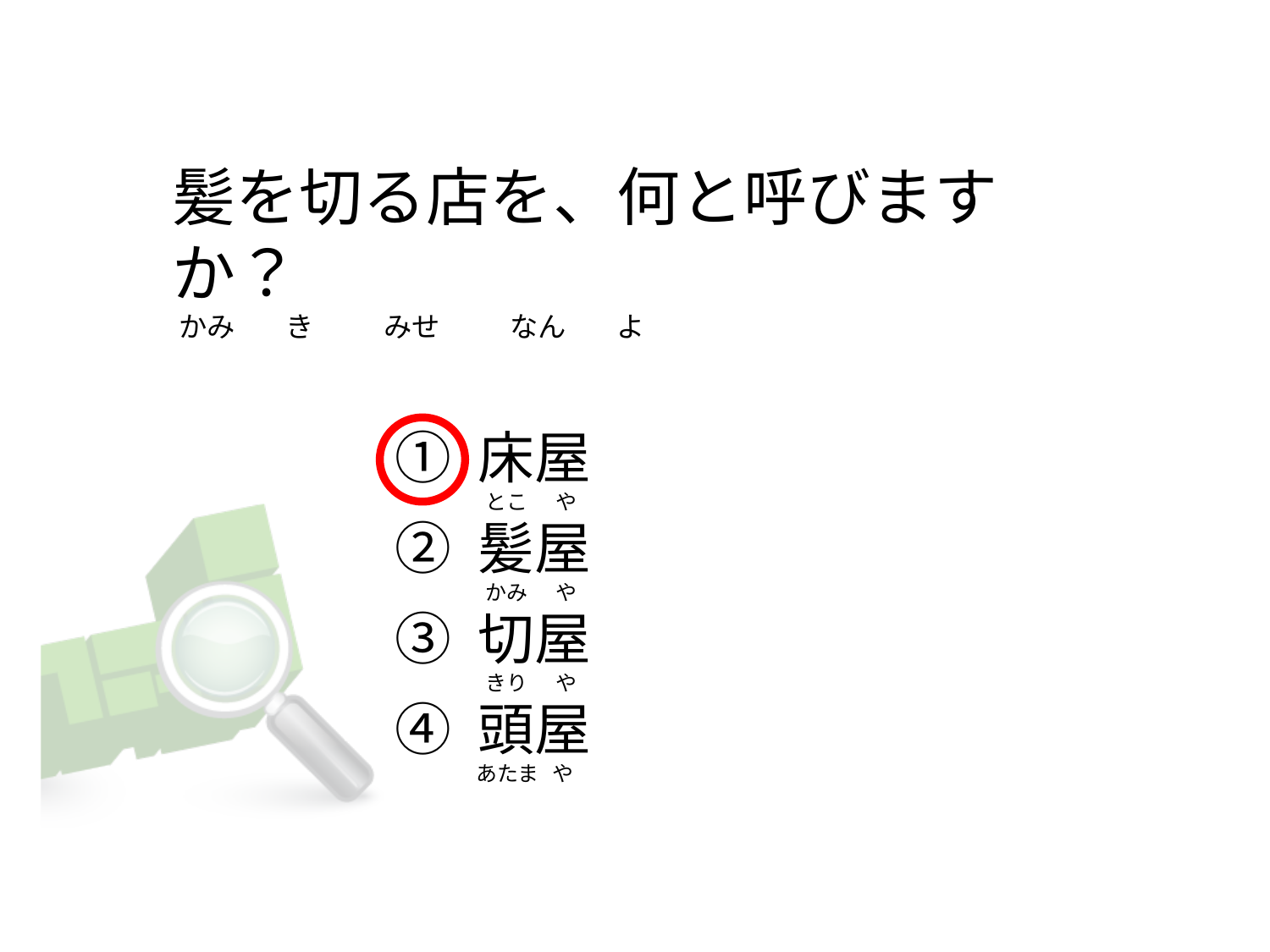

# 髪を切る店を、何と呼びますか？  かみ        き           みせ           なん        よ
① 床屋
② 髪屋
③ 切屋
④ 頭屋

 とこ      や
 かみ      や
 きり      や
あたま   や